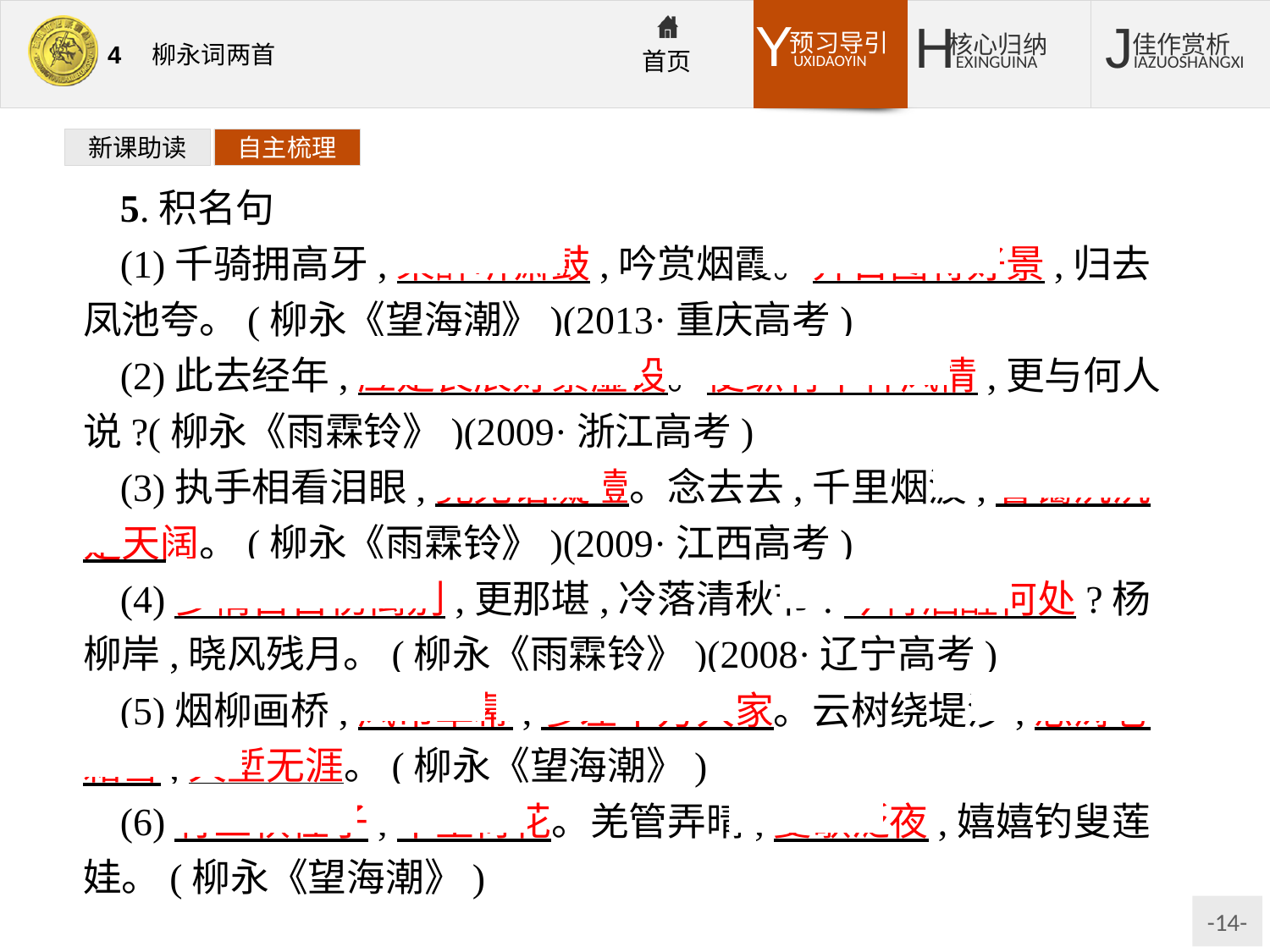

新课助读
自主梳理
5.积名句
(1)千骑拥高牙,乘醉听箫鼓,吟赏烟霞。异日图将好景,归去凤池夸。(柳永《望海潮》)(2013·重庆高考)
(2)此去经年,应是良辰好景虚设。便纵有千种风情,更与何人说?(柳永《雨霖铃》)(2009·浙江高考)
(3)执手相看泪眼,竟无语凝噎。念去去,千里烟波,暮霭沉沉楚天阔。(柳永《雨霖铃》)(2009·江西高考)
(4)多情自古伤离别,更那堪,冷落清秋节!今宵酒醒何处?杨柳岸,晓风残月。(柳永《雨霖铃》)(2008·辽宁高考)
(5)烟柳画桥,风帘翠幕,参差十万人家。云树绕堤沙,怒涛卷霜雪,天堑无涯。(柳永《望海潮》)
(6)有三秋桂子,十里荷花。羌管弄晴,菱歌泛夜,嬉嬉钓叟莲娃。(柳永《望海潮》)